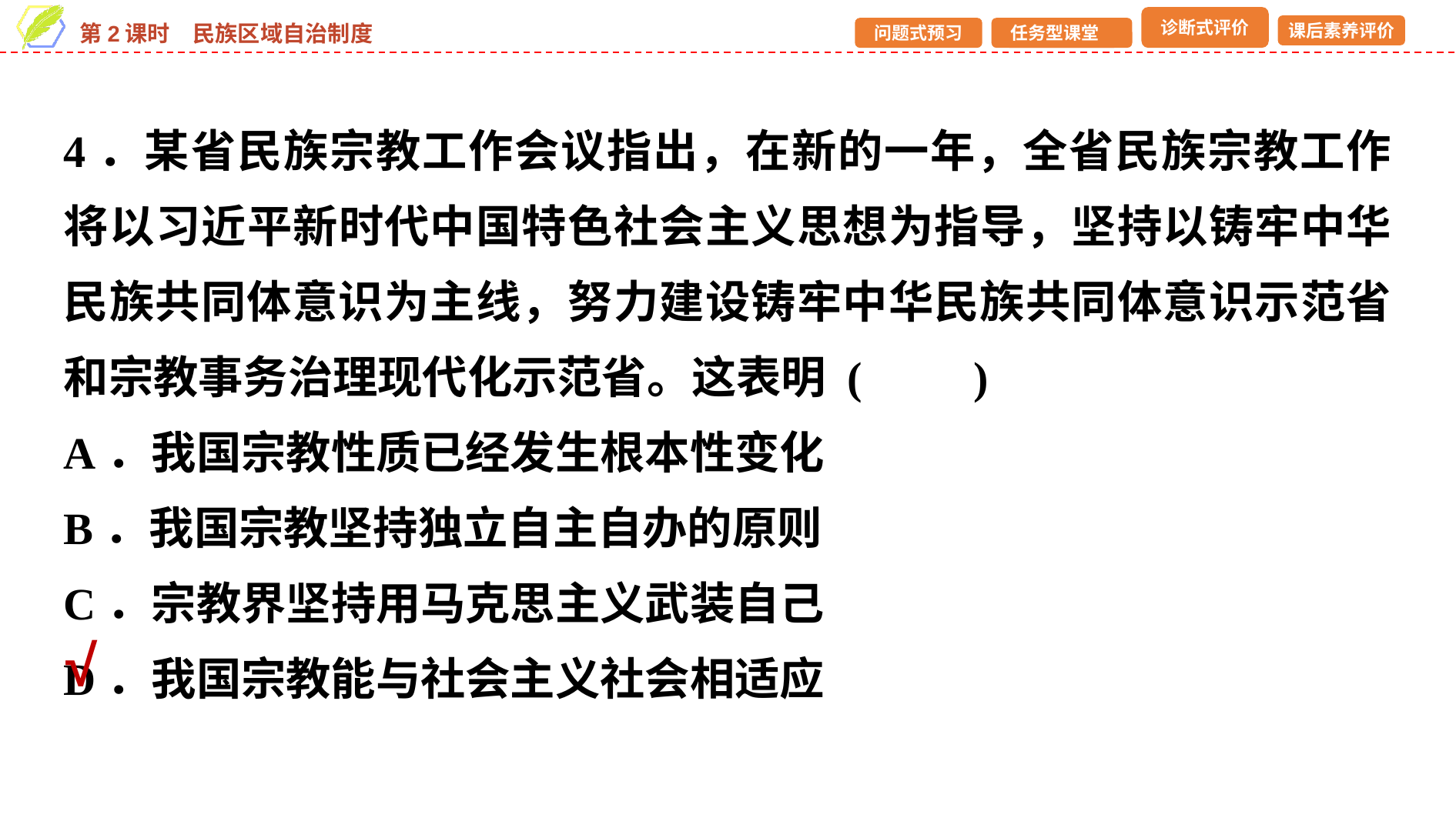

4．某省民族宗教工作会议指出，在新的一年，全省民族宗教工作将以习近平新时代中国特色社会主义思想为指导，坚持以铸牢中华民族共同体意识为主线，努力建设铸牢中华民族共同体意识示范省和宗教事务治理现代化示范省。这表明 (　　)
A．我国宗教性质已经发生根本性变化
B．我国宗教坚持独立自主自办的原则
C．宗教界坚持用马克思主义武装自己
D．我国宗教能与社会主义社会相适应
√